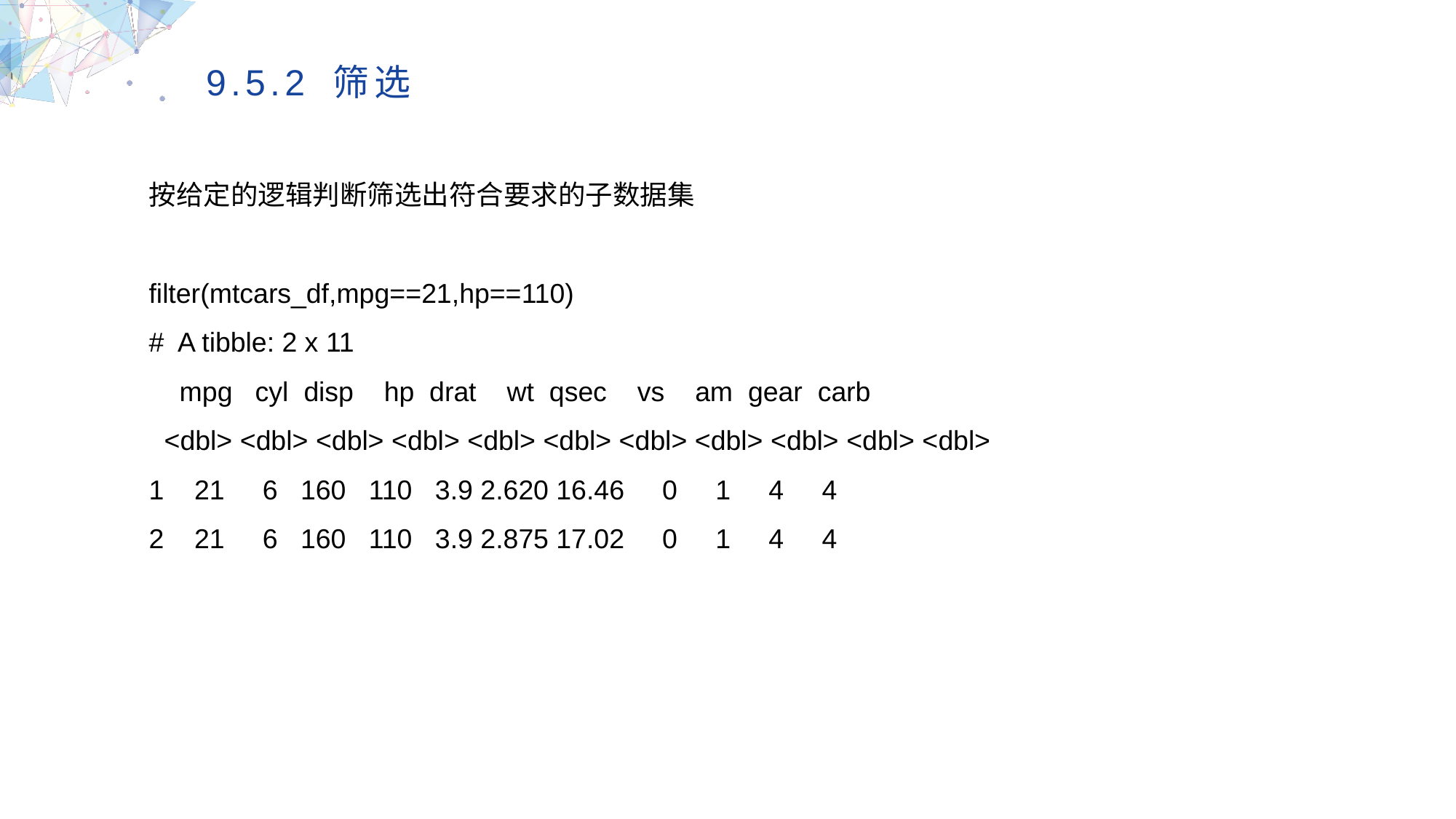

9.5.2 筛选
按给定的逻辑判断筛选出符合要求的子数据集

filter(mtcars_df,mpg==21,hp==110)
#  A tibble: 2 x 11
    mpg   cyl  disp    hp  drat    wt  qsec    vs    am  gear  carb
  <dbl> <dbl> <dbl> <dbl> <dbl> <dbl> <dbl> <dbl> <dbl> <dbl> <dbl>
1    21     6   160   110   3.9 2.620 16.46     0     1     4     4
2    21     6   160   110   3.9 2.875 17.02     0     1     4     4
MULTIPURPOSE PRESENTATION TEMPLATE | UNIQUE DESIGN
Welcome Message
Please replace text, click add relevant headline, modify the text content, also can copy your content to this directly. Please replace text, click add relevant headline, modify the text content, also can copy your content to this directly.